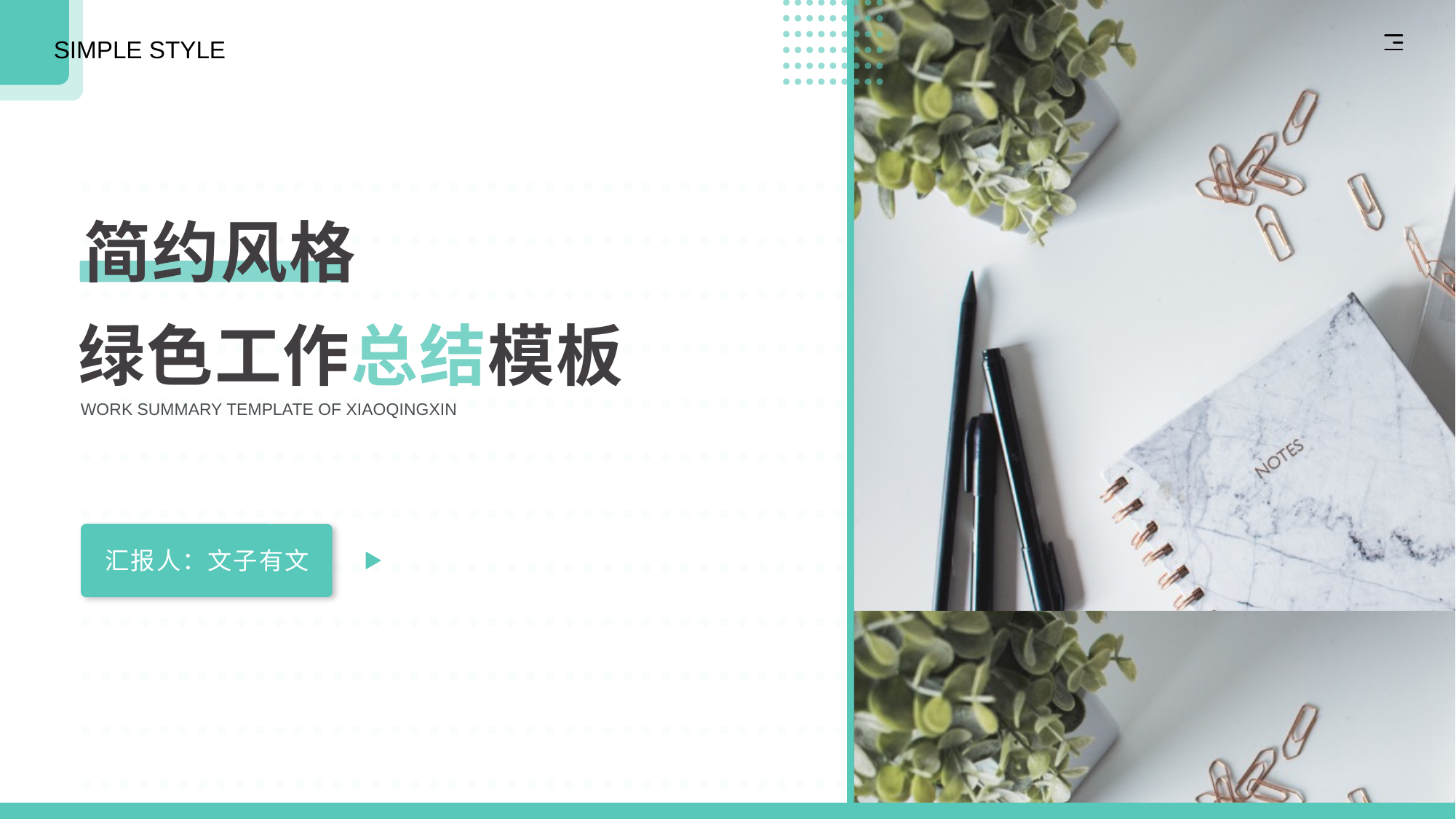

SIMPLE STYLE

简约风格

绿色工作总结模板
WORK SUMMARY TEMPLATE OF XIAOQINGXIN

汇报人：文子有文